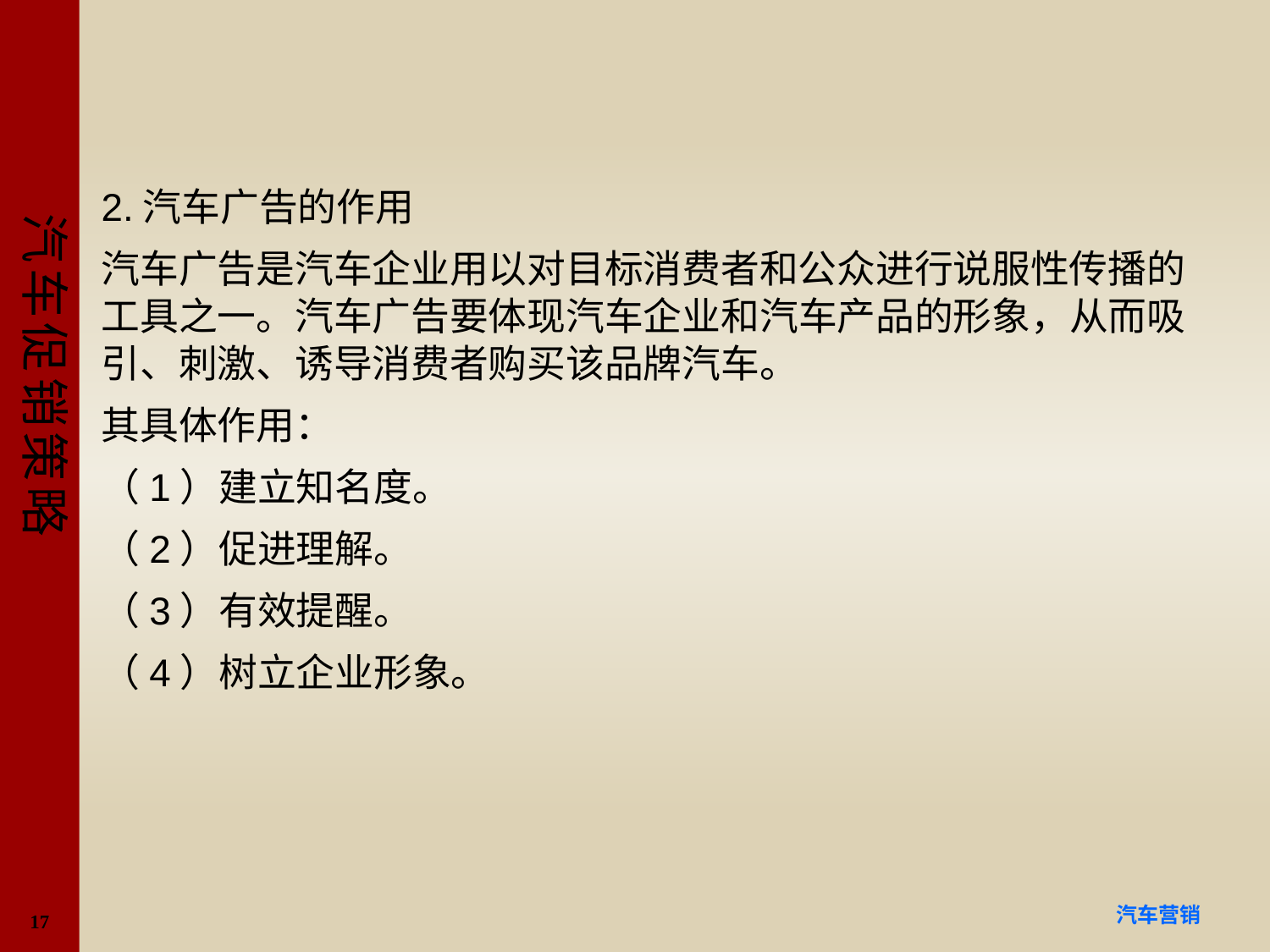

#
2.汽车广告的作用
汽车广告是汽车企业用以对目标消费者和公众进行说服性传播的工具之一。汽车广告要体现汽车企业和汽车产品的形象，从而吸引、刺激、诱导消费者购买该品牌汽车。
其具体作用：
（1）建立知名度。
（2）促进理解。
（3）有效提醒。
（4）树立企业形象。

17